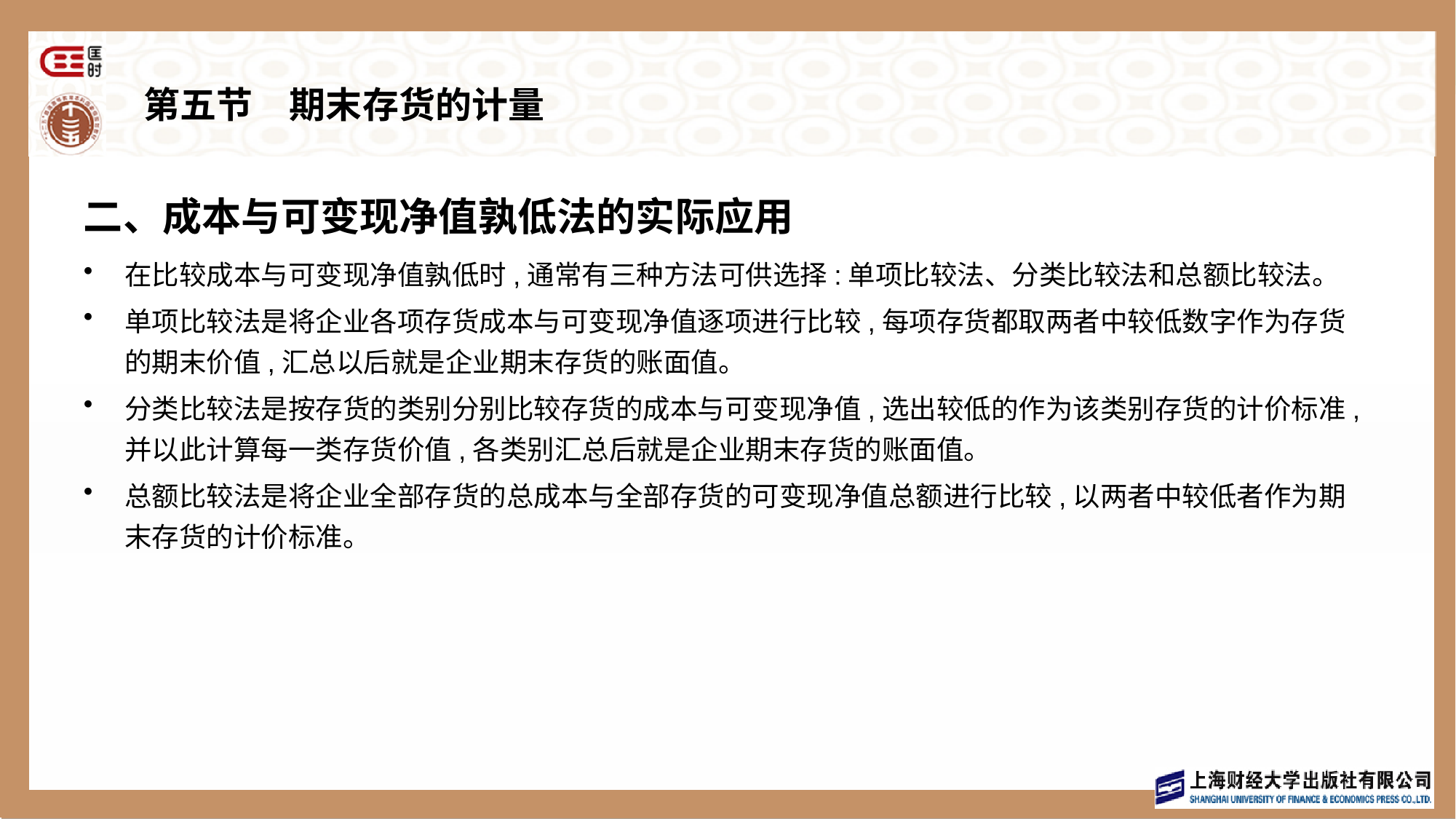

# 第五节　期末存货的计量
二、成本与可变现净值孰低法的实际应用
在比较成本与可变现净值孰低时,通常有三种方法可供选择:单项比较法、分类比较法和总额比较法。
单项比较法是将企业各项存货成本与可变现净值逐项进行比较,每项存货都取两者中较低数字作为存货的期末价值,汇总以后就是企业期末存货的账面值。
分类比较法是按存货的类别分别比较存货的成本与可变现净值,选出较低的作为该类别存货的计价标准,并以此计算每一类存货价值,各类别汇总后就是企业期末存货的账面值。
总额比较法是将企业全部存货的总成本与全部存货的可变现净值总额进行比较,以两者中较低者作为期末存货的计价标准。